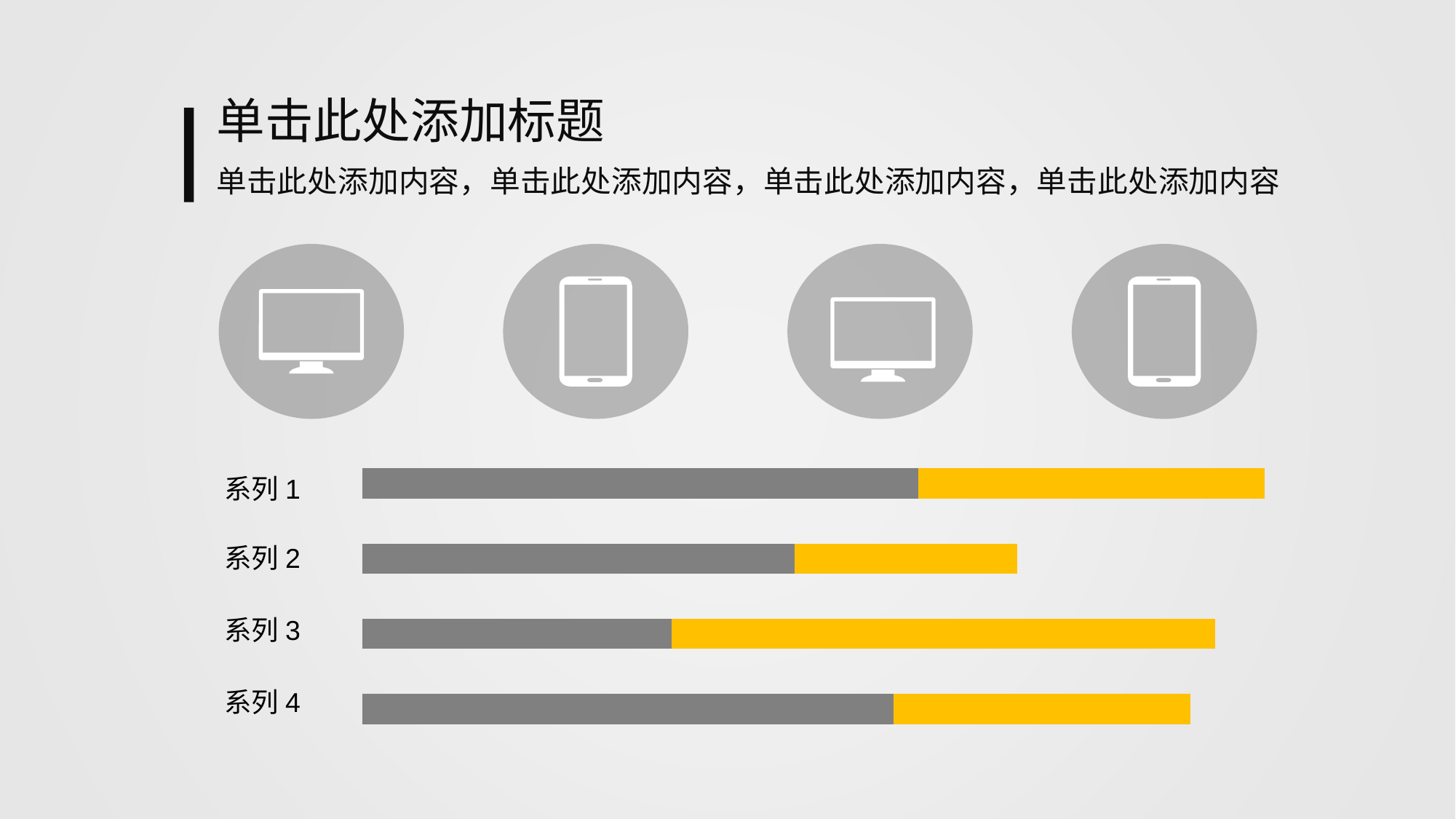

单击此处添加标题

单击此处添加内容，单击此处添加内容，单击此处添加内容，单击此处添加内容

### Chart

| Category | 系列 1 | 系列 2 | 列1 |
|---|---|---|---|
| 类别 1 | 4.3 | 2.4 | None |
| 类别 2 | 2.5 | 4.4 | None |
| 类别 3 | 3.5 | 1.8 | None |
| 类别 4 | 4.5 | 2.8 | None |
系列1
系列2
系列3
系列4